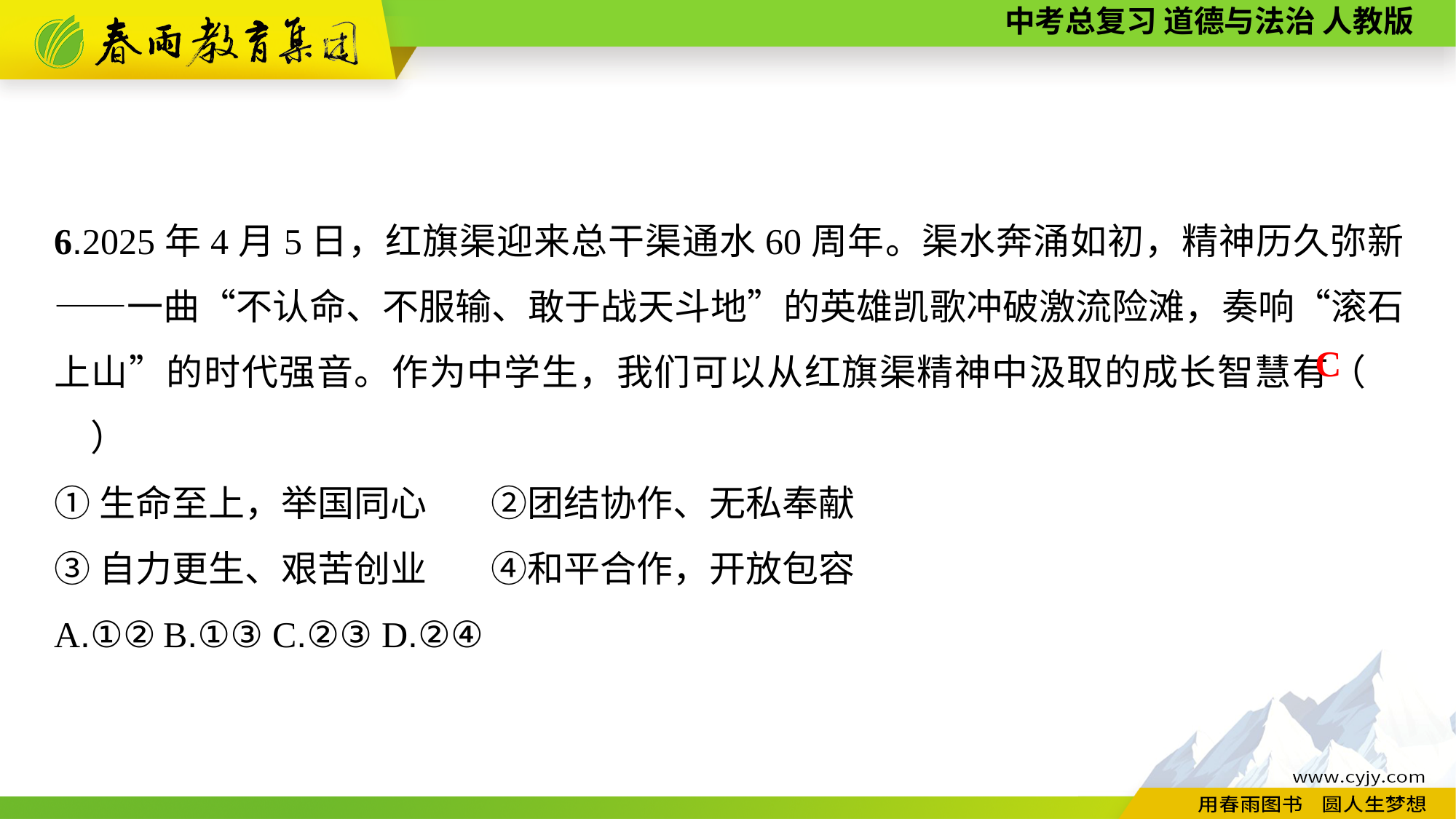

6.2025年4月5日，红旗渠迎来总干渠通水60周年。渠水奔涌如初，精神历久弥新——一曲“不认命、不服输、敢于战天斗地”的英雄凯歌冲破激流险滩，奏响“滚石上山”的时代强音。作为中学生，我们可以从红旗渠精神中汲取的成长智慧有（　　）
①生命至上，举国同心	②团结协作、无私奉献
③自力更生、艰苦创业	④和平合作，开放包容
A.①②	B.①③	C.②③	D.②④
C